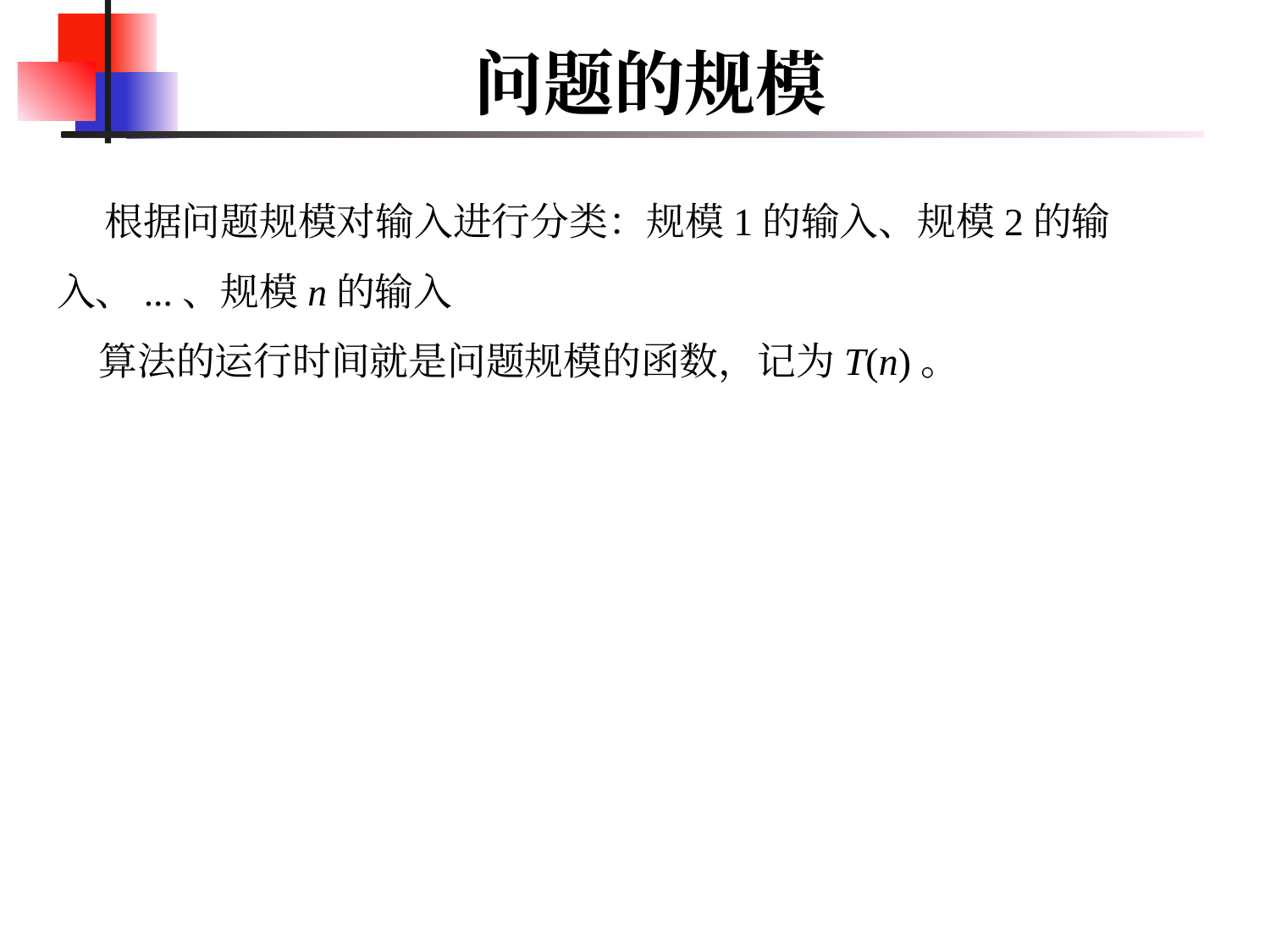

# 问题的规模
根据问题规模对输入进行分类：规模1的输入、规模2的输入、...、规模n的输入
算法的运行时间就是问题规模的函数，记为T(n)。